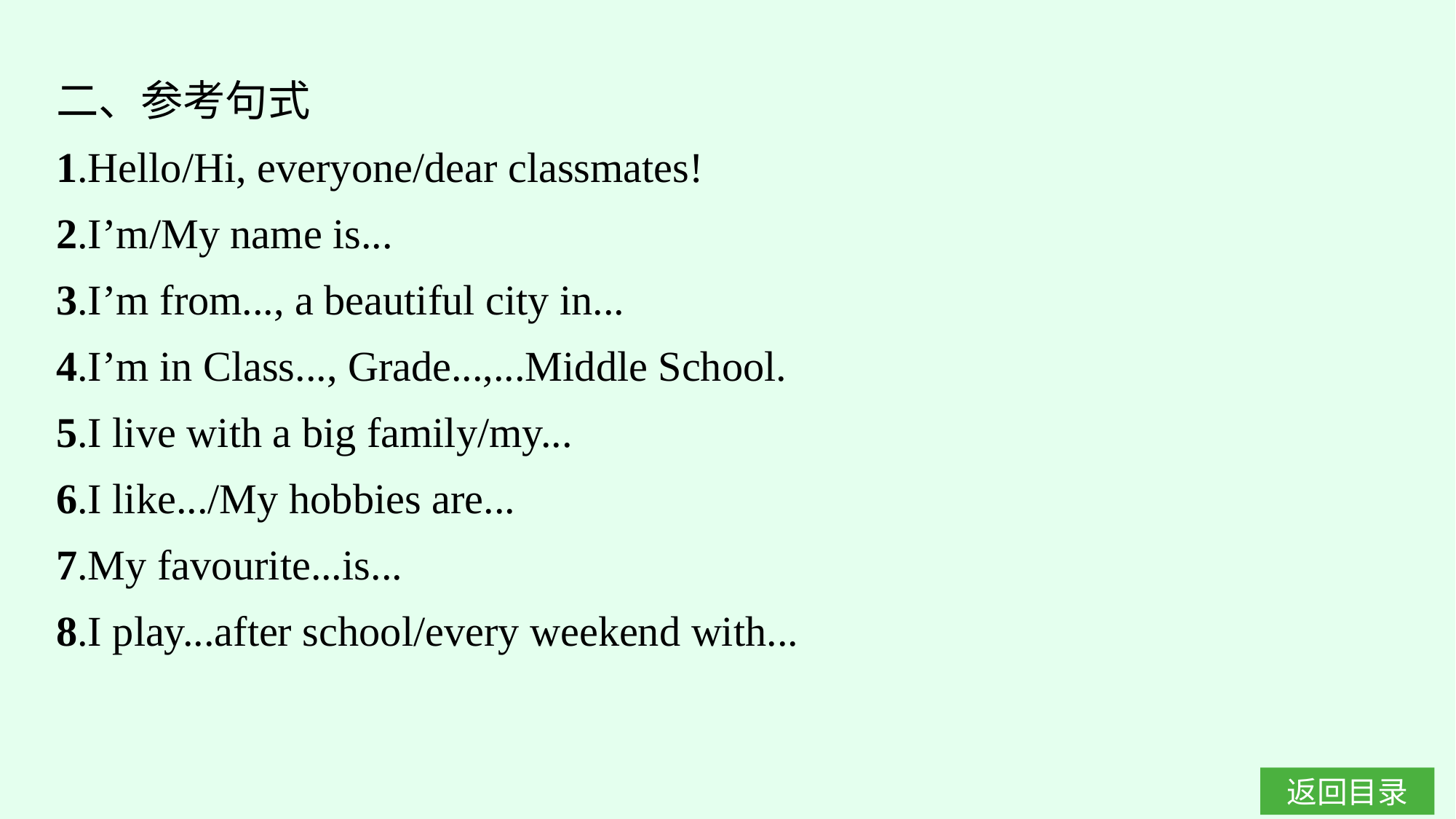

二、参考句式
1.Hello/Hi, everyone/dear classmates!
2.I’m/My name is...
3.I’m from..., a beautiful city in...
4.I’m in Class..., Grade...,...Middle School.
5.I live with a big family/my...
6.I like.../My hobbies are...
7.My favourite...is...
8.I play...after school/every weekend with...